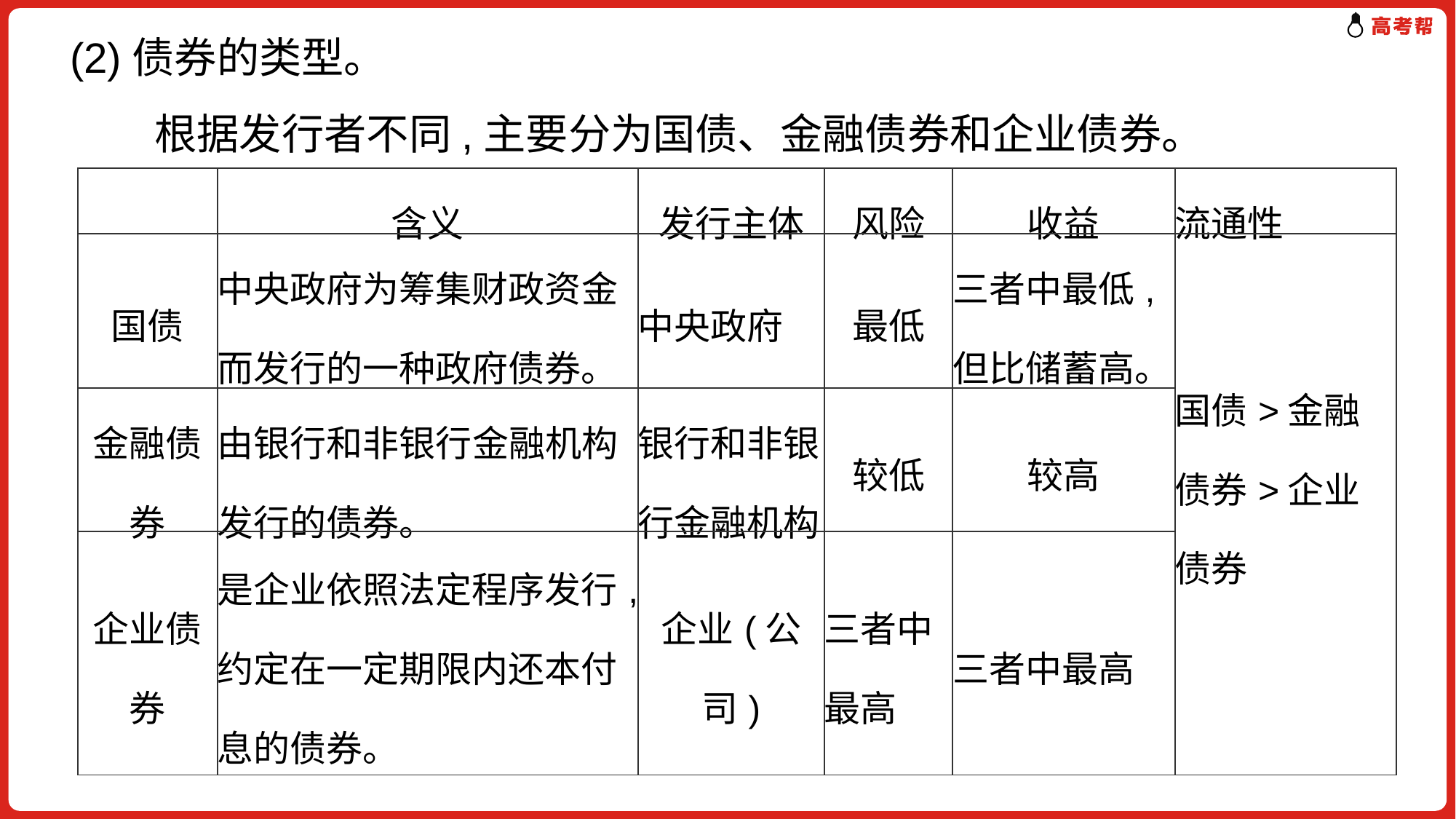

(2)债券的类型。
　　根据发行者不同,主要分为国债、金融债券和企业债券。
|  | 含义 | 发行主体 | 风险 | 收益 | 流通性 |
| --- | --- | --- | --- | --- | --- |
| 国债 | 中央政府为筹集财政资金而发行的一种政府债券。 | 中央政府 | 最低 | 三者中最低,但比储蓄高。 | 国债>金融债券>企业债券 |
| 金融债券 | 由银行和非银行金融机构发行的债券。 | 银行和非银行金融机构 | 较低 | 较高 |  |
| 企业债券 | 是企业依照法定程序发行,约定在一定期限内还本付息的债券。 | 企业(公司) | 三者中最高 | 三者中最高 |  |